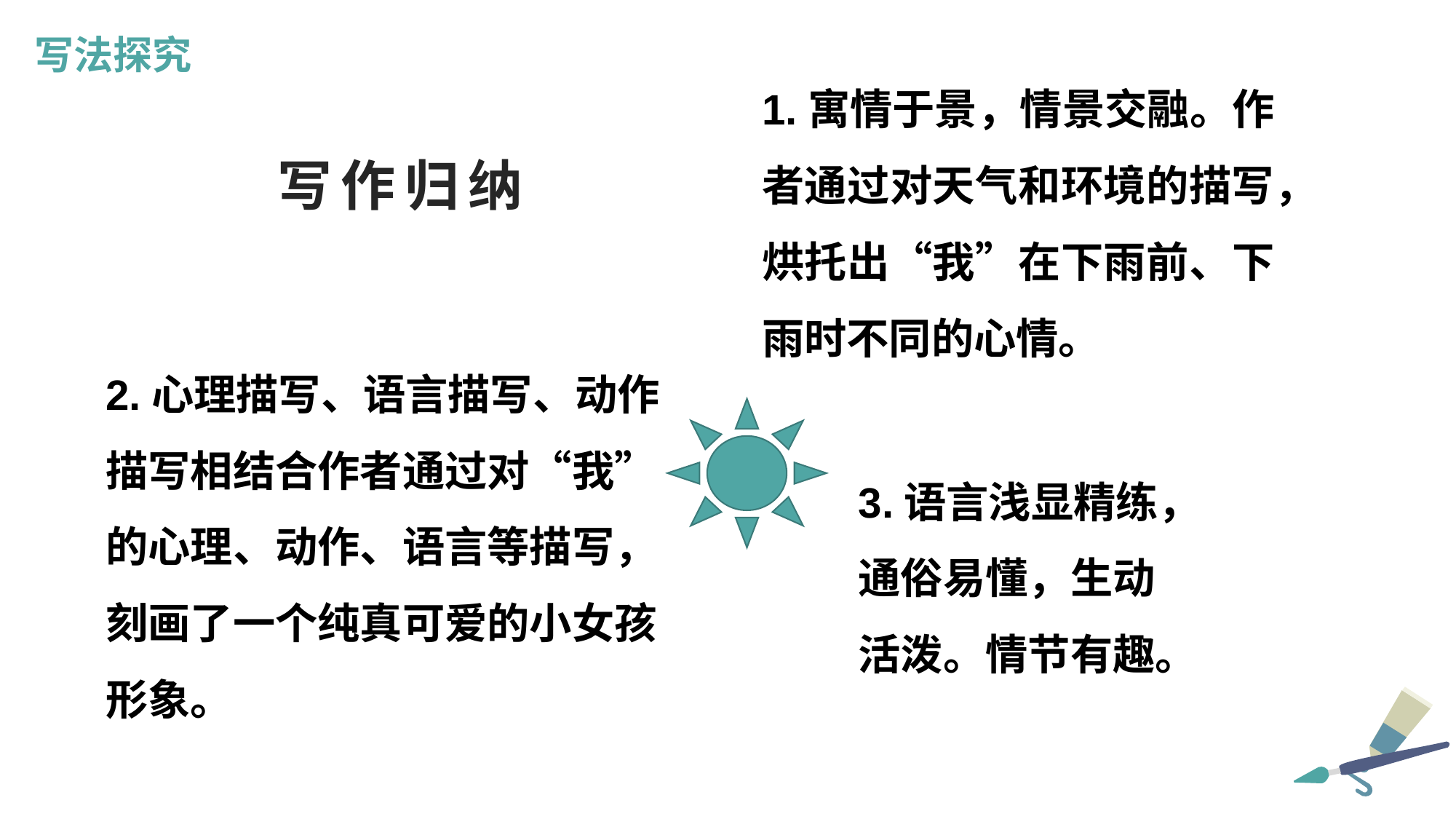

写法探究
1.寓情于景，情景交融。作者通过对天气和环境的描写，烘托出“我”在下雨前、下雨时不同的心情。
写作归纳
2.心理描写、语言描写、动作描写相结合作者通过对“我”的心理、动作、语言等描写，刻画了一个纯真可爱的小女孩形象。

3.语言浅显精练，通俗易懂，生动活泼。情节有趣。